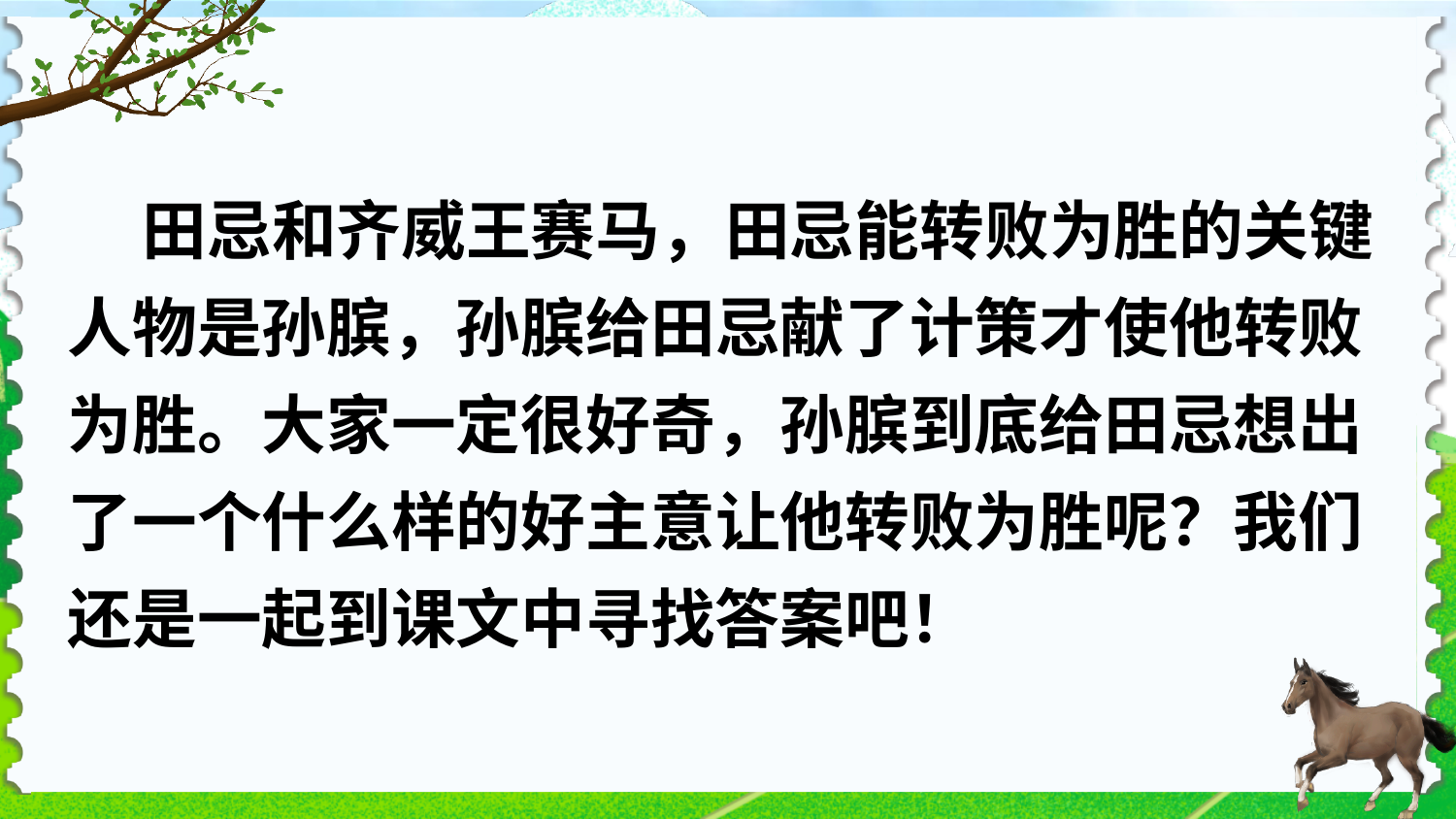

田忌和齐威王赛马，田忌能转败为胜的关键人物是孙膑，孙膑给田忌献了计策才使他转败为胜。大家一定很好奇，孙膑到底给田忌想出了一个什么样的好主意让他转败为胜呢？我们还是一起到课文中寻找答案吧！